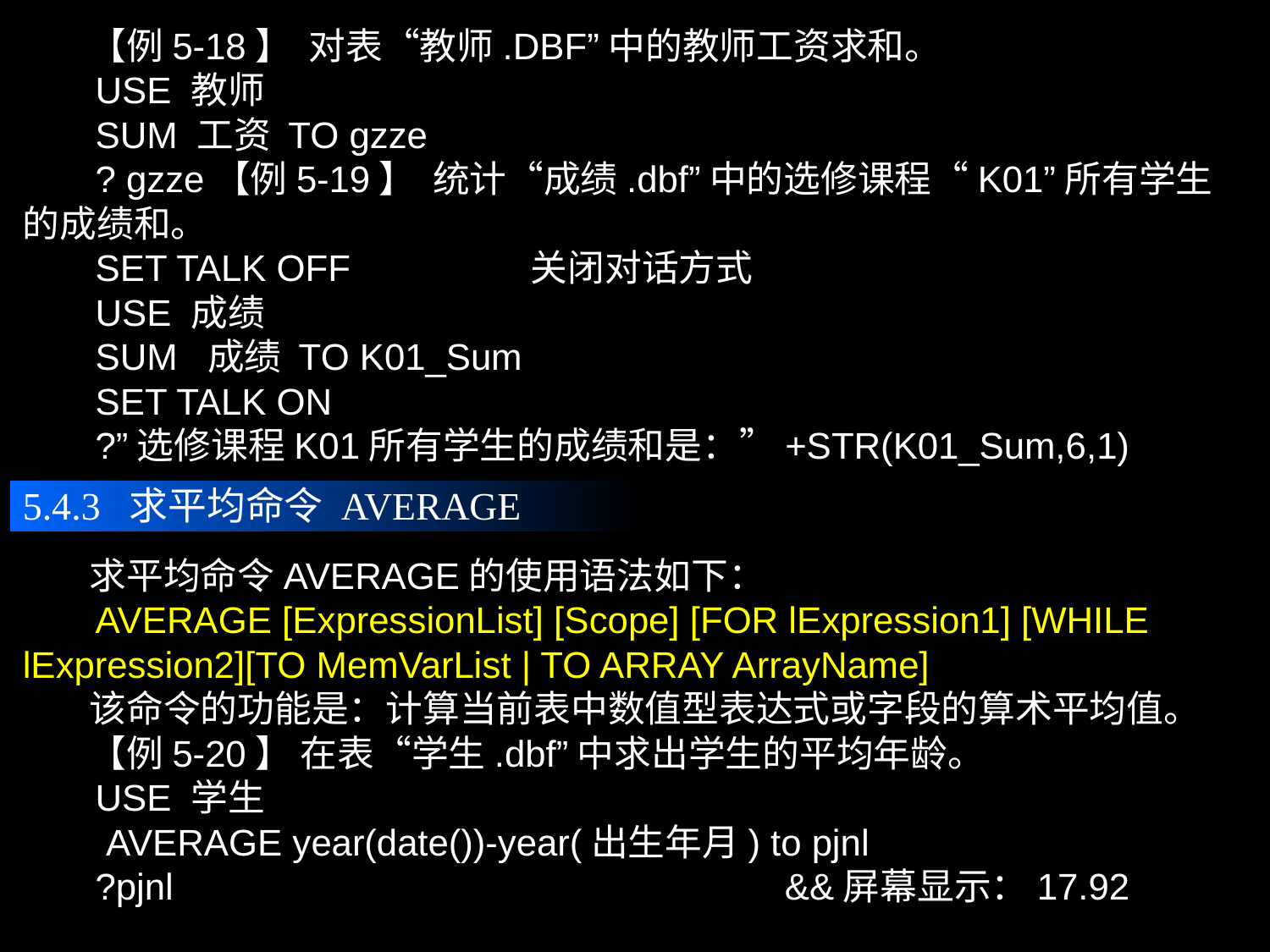

【例5-18】  对表“教师.DBF”中的教师工资求和。
       USE 教师
       SUM 工资 TO gzze
       ? gzze【例5-19】  统计“成绩.dbf”中的选修课程“K01”所有学生的成绩和。
       SET TALK OFF		关闭对话方式
       USE 成绩
       SUM  成绩 TO K01_Sum
       SET TALK ON
       ?”选修课程K01所有学生的成绩和是：”+STR(K01_Sum,6,1)
5.4.3  求平均命令 AVERAGE
       求平均命令AVERAGE的使用语法如下：
       AVERAGE [ExpressionList] [Scope] [FOR lExpression1] [WHILE lExpression2][TO MemVarList | TO ARRAY ArrayName]
       该命令的功能是：计算当前表中数值型表达式或字段的算术平均值。
       【例5-20】 在表“学生.dbf”中求出学生的平均年龄。
       USE 学生
        AVERAGE year(date())-year(出生年月) to pjnl
       ?pjnl					&&屏幕显示：17.92